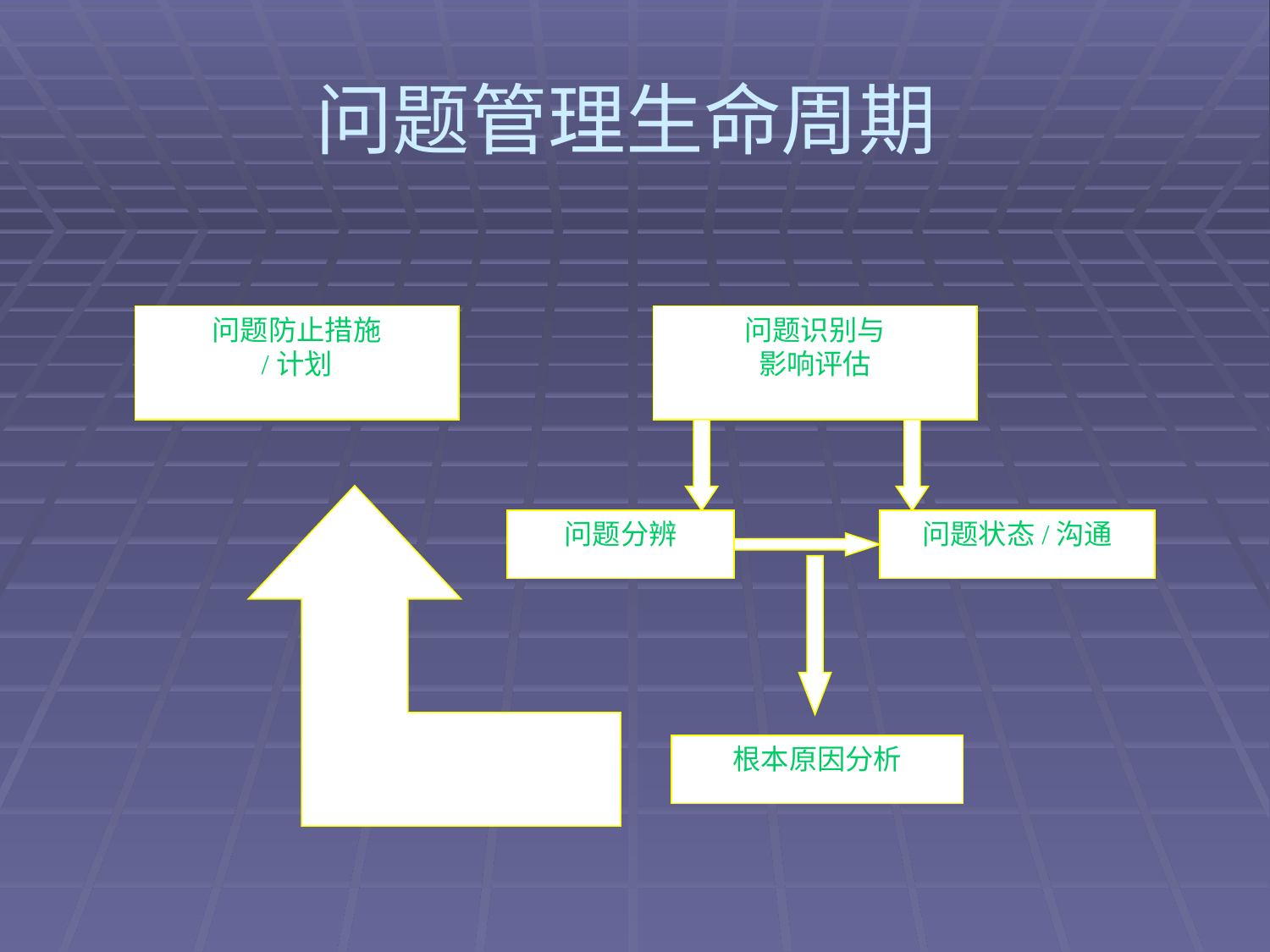

# 问题管理生命周期
问题防止措施
/计划
问题识别与
影响评估

问题分辨
问题状态/沟通

根本原因分析